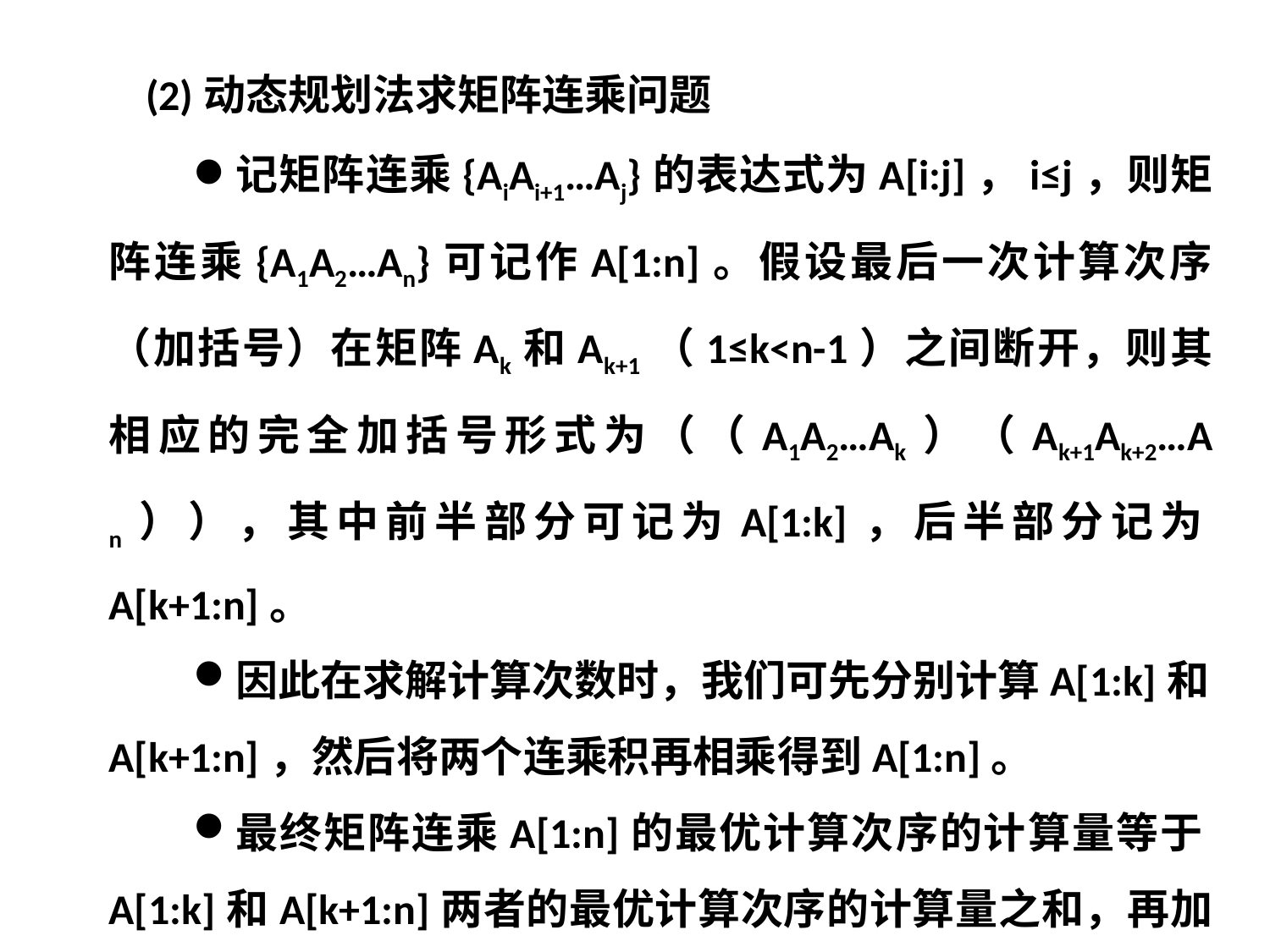

(2)动态规划法求矩阵连乘问题
记矩阵连乘{AiAi+1…Aj}的表达式为A[i:j]，i≤j，则矩阵连乘{A1A2…An}可记作A[1:n]。假设最后一次计算次序（加括号）在矩阵Ak和Ak+1（1≤k<n-1）之间断开，则其相应的完全加括号形式为（（A1A2…Ak）（Ak+1Ak+2…An）），其中前半部分可记为A[1:k]，后半部分记为A[k+1:n]。
因此在求解计算次数时，我们可先分别计算A[1:k]和A[k+1:n]，然后将两个连乘积再相乘得到A[1:n]。
最终矩阵连乘A[1:n]的最优计算次序的计算量等于A[1:k]和A[k+1:n]两者的最优计算次序的计算量之和，再加上A[1:k]和A[k+1:n]相乘的计算量。